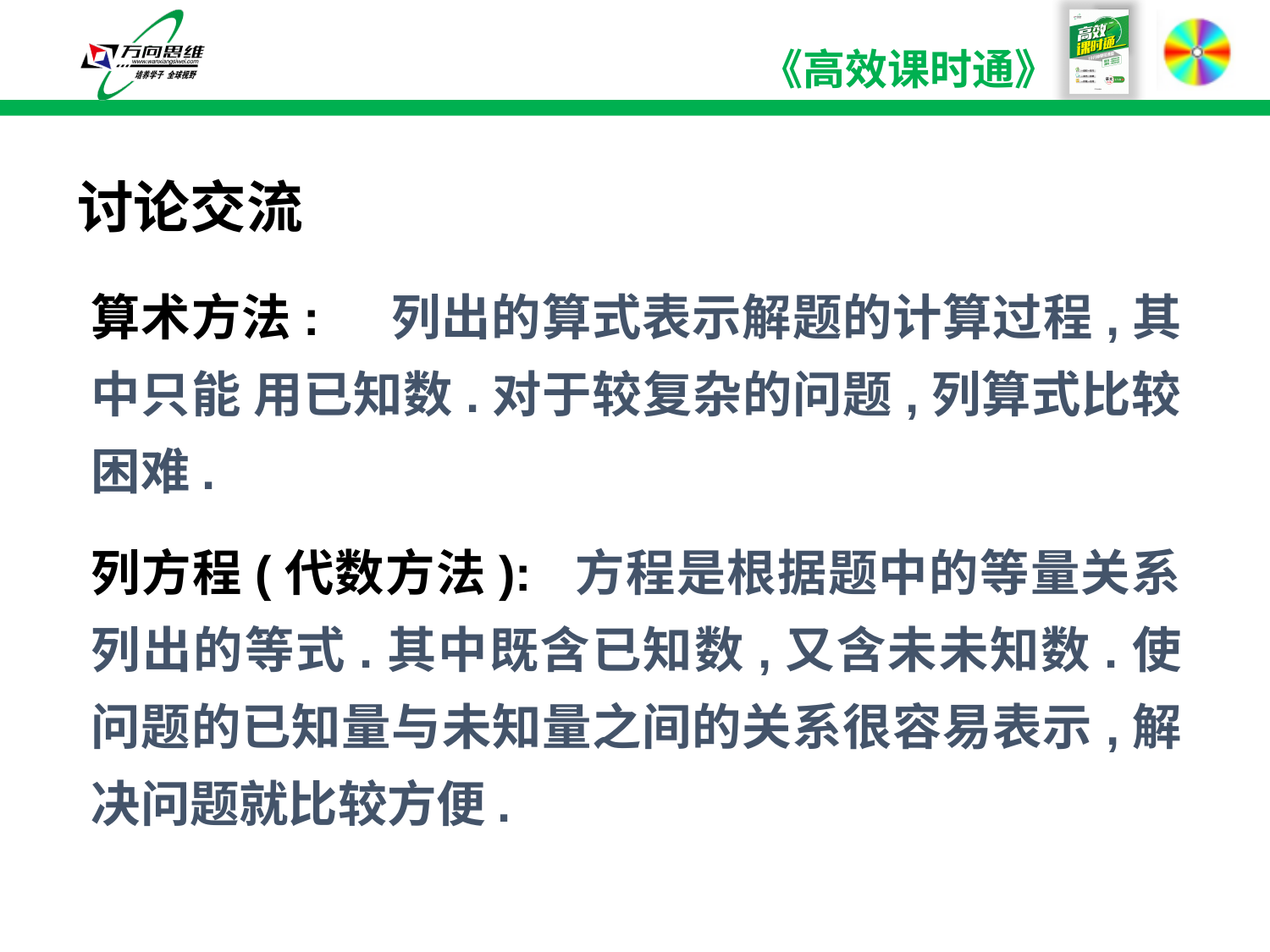

讨论交流
算术方法:    列出的算式表示解题的计算过程,其中只能 用已知数.对于较复杂的问题,列算式比较困难.
列方程(代数方法):  方程是根据题中的等量关系列出的等式.其中既含已知数,又含未未知数.使问题的已知量与未知量之间的关系很容易表示,解决问题就比较方便.